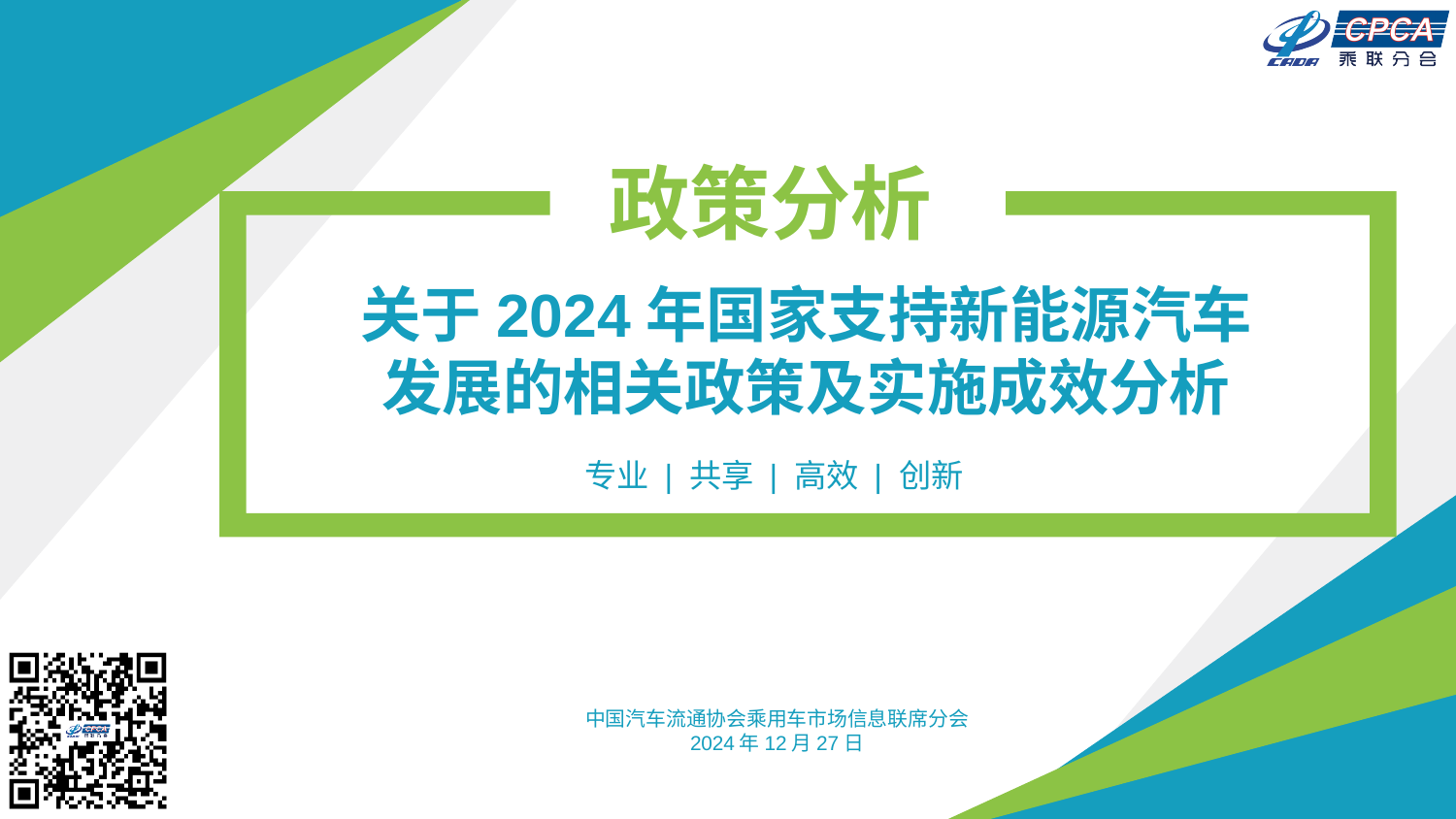

关于2024年国家支持新能源汽车
发展的相关政策及实施成效分析
中国汽车流通协会乘用车市场信息联席分会
2024年12月27日